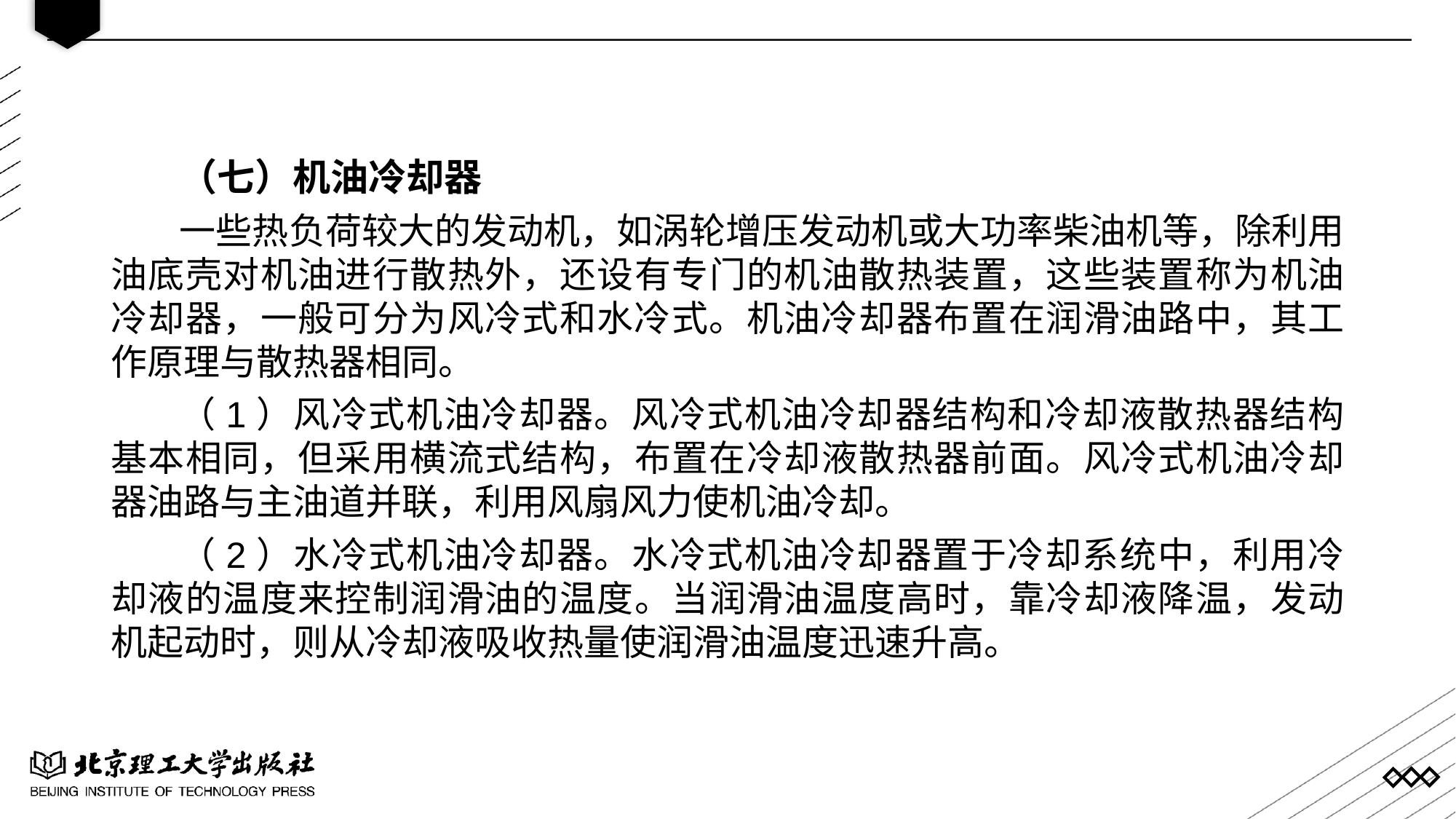

（七）机油冷却器
一些热负荷较大的发动机，如涡轮增压发动机或大功率柴油机等，除利用油底壳对机油进行散热外，还设有专门的机油散热装置，这些装置称为机油冷却器，一般可分为风冷式和水冷式。机油冷却器布置在润滑油路中，其工作原理与散热器相同。
（1）风冷式机油冷却器。风冷式机油冷却器结构和冷却液散热器结构基本相同，但采用横流式结构，布置在冷却液散热器前面。风冷式机油冷却器油路与主油道并联，利用风扇风力使机油冷却。
（2）水冷式机油冷却器。水冷式机油冷却器置于冷却系统中，利用冷却液的温度来控制润滑油的温度。当润滑油温度高时，靠冷却液降温，发动机起动时，则从冷却液吸收热量使润滑油温度迅速升高。